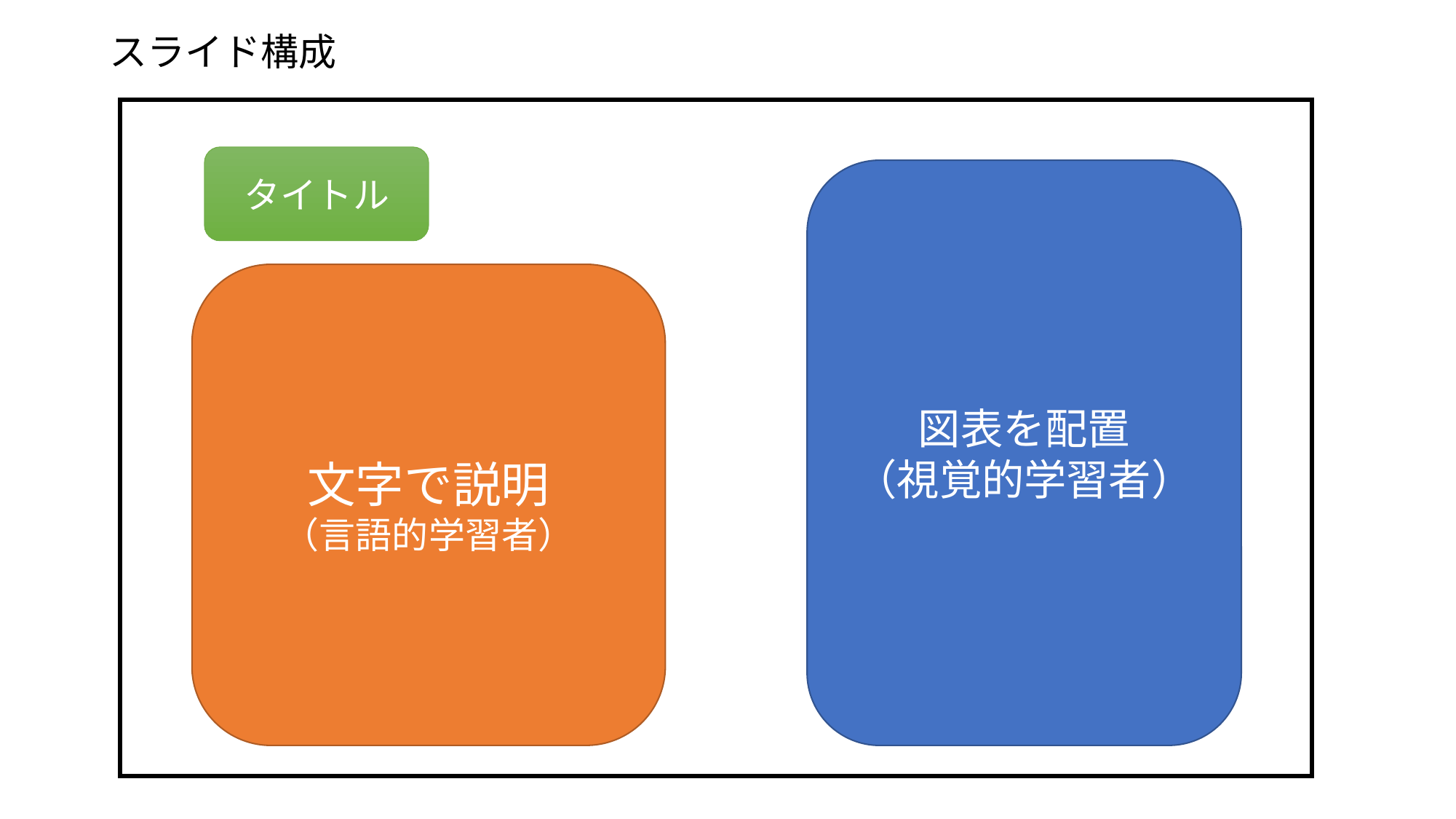

スライド構成

タイトル
図表を配置
（視覚的学習者）
文字で説明
（言語的学習者）